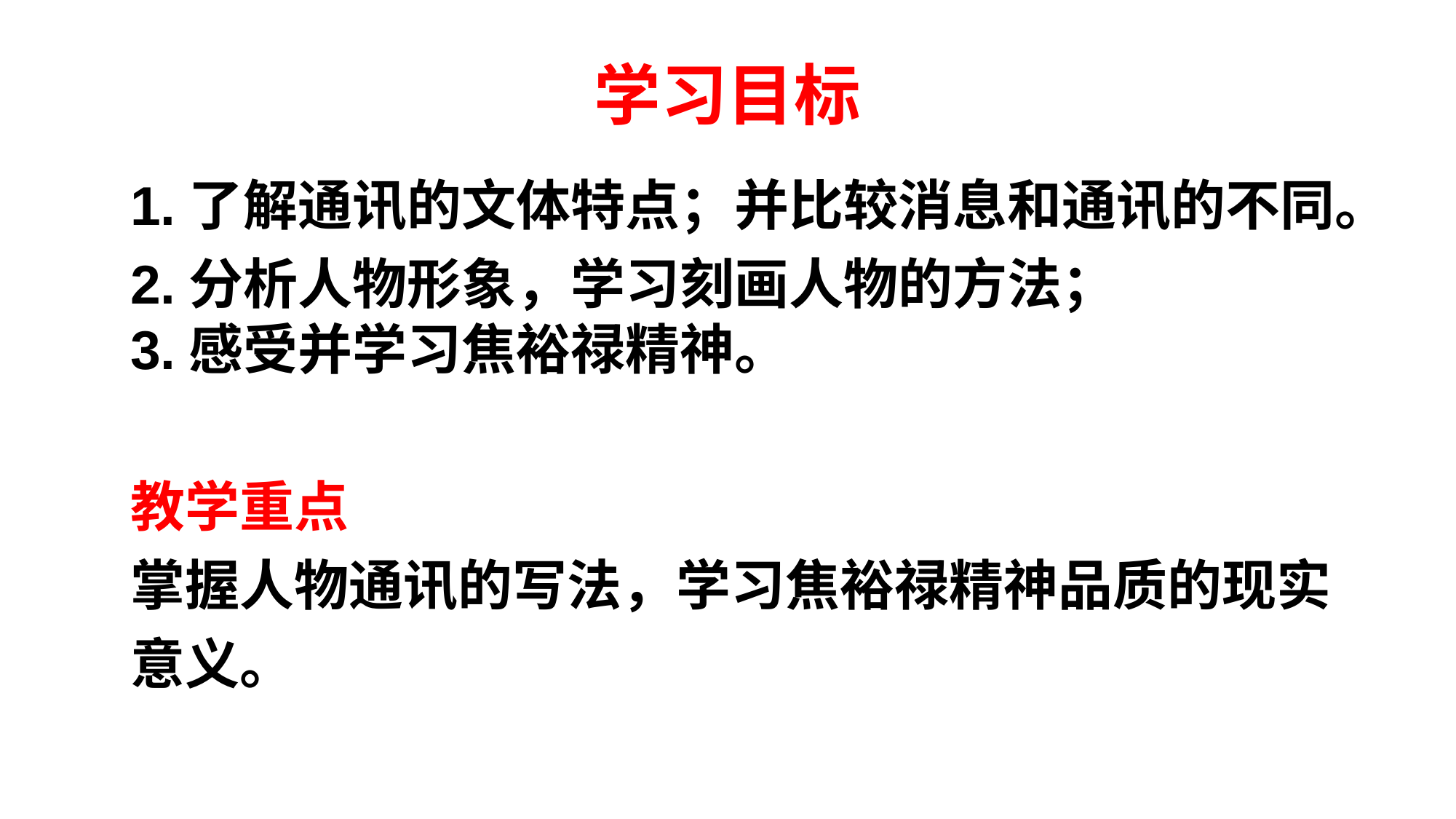

学习目标
1.了解通讯的文体特点；并比较消息和通讯的不同。
2.分析人物形象，学习刻画人物的方法；
3.感受并学习焦裕禄精神。

教学重点
掌握人物通讯的写法，学习焦裕禄精神品质的现实意义。